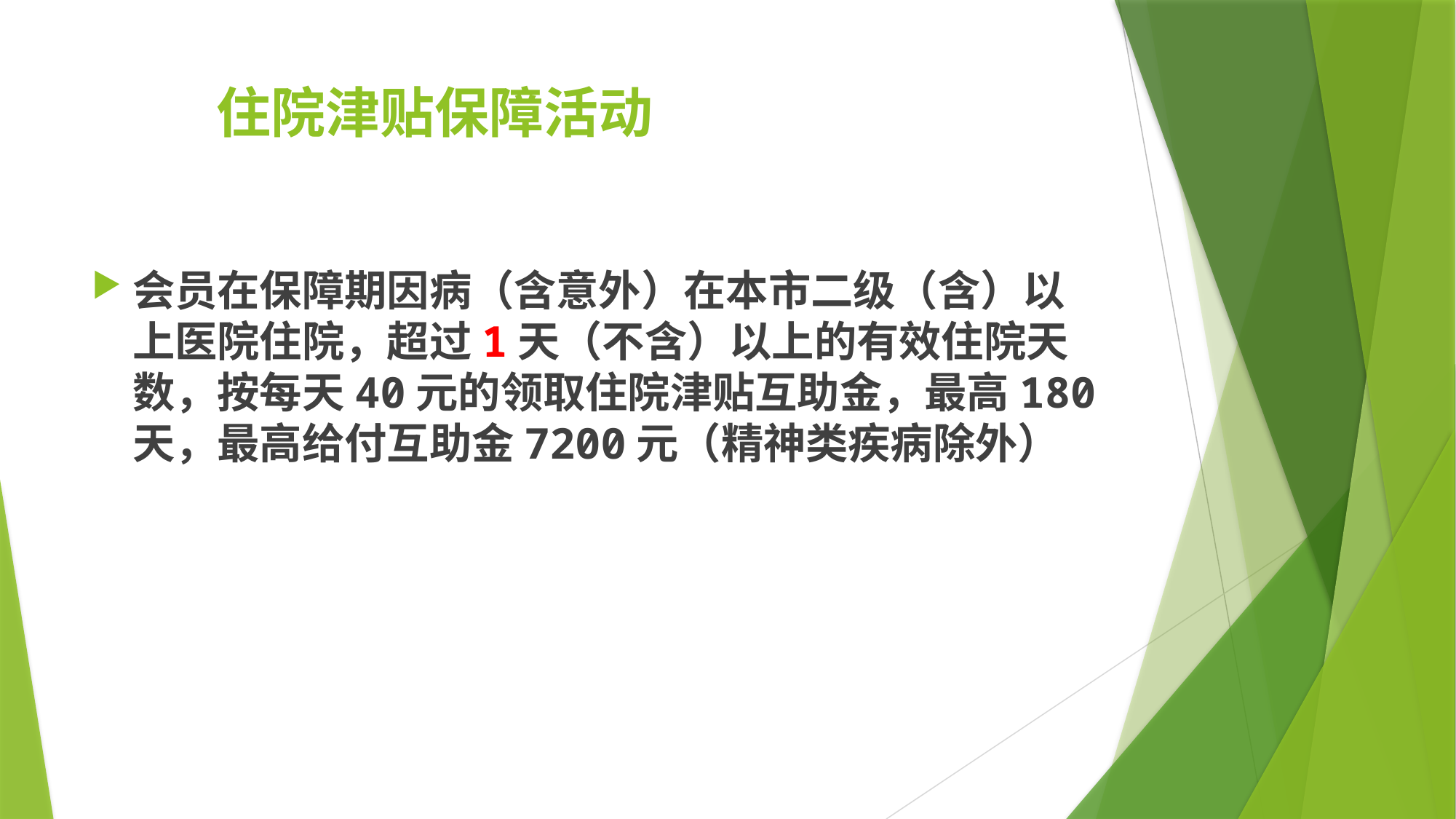

# 住院津贴保障活动
会员在保障期因病（含意外）在本市二级（含）以上医院住院，超过1天（不含）以上的有效住院天数，按每天40元的领取住院津贴互助金，最高180天，最高给付互助金7200元（精神类疾病除外）